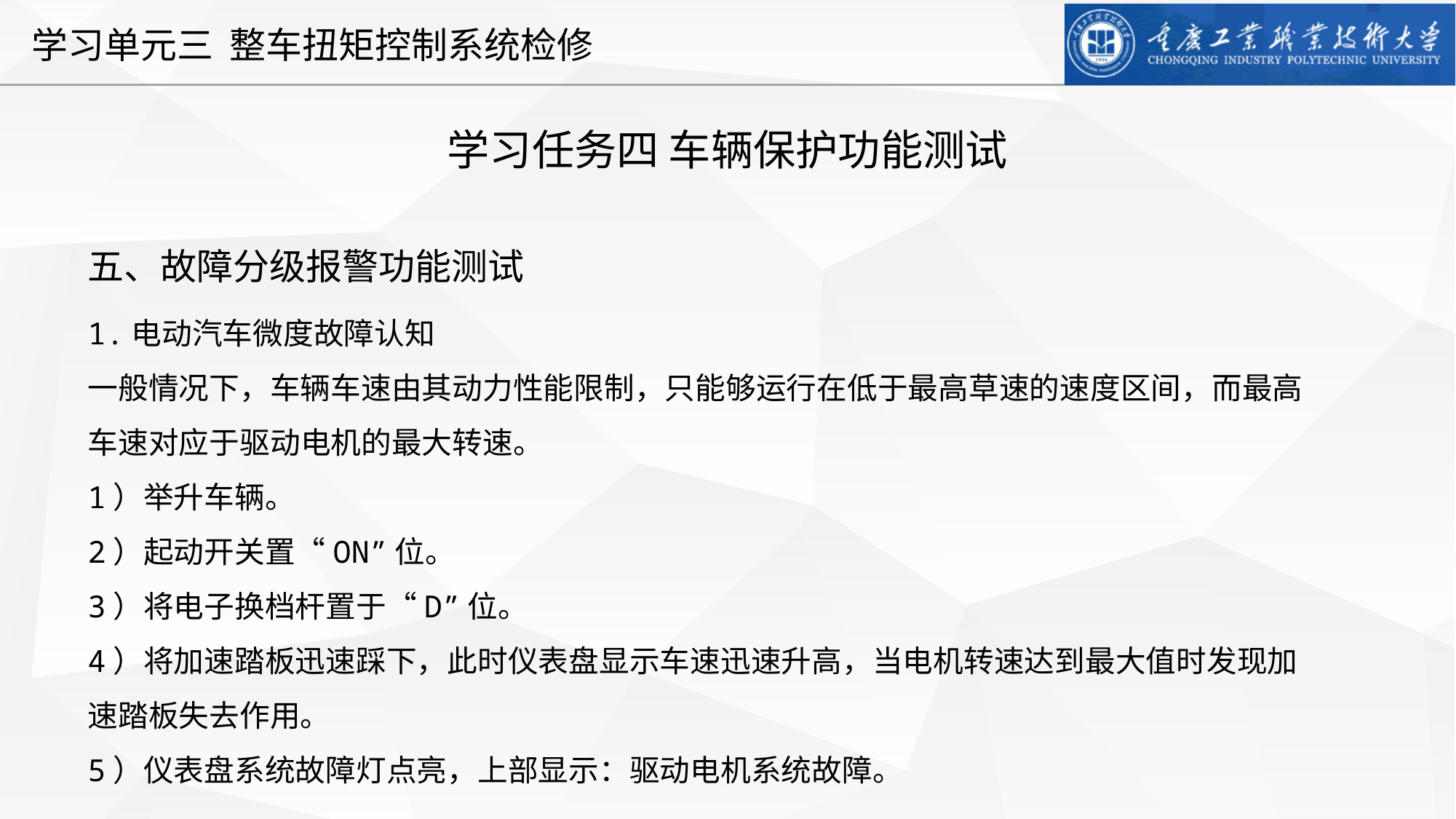

学习任务四 车辆保护功能测试
五、故障分级报警功能测试
1.电动汽车微度故障认知
一般情况下，车辆车速由其动力性能限制，只能够运行在低于最高草速的速度区间，而最高车速对应于驱动电机的最大转速。
1）举升车辆。
2）起动开关置“ON”位。
3）将电子换档杆置于“D”位。
4）将加速踏板迅速踩下，此时仪表盘显示车速迅速升高，当电机转速达到最大值时发现加速踏板失去作用。
5）仪表盘系统故障灯点亮，上部显示：驱动电机系统故障。